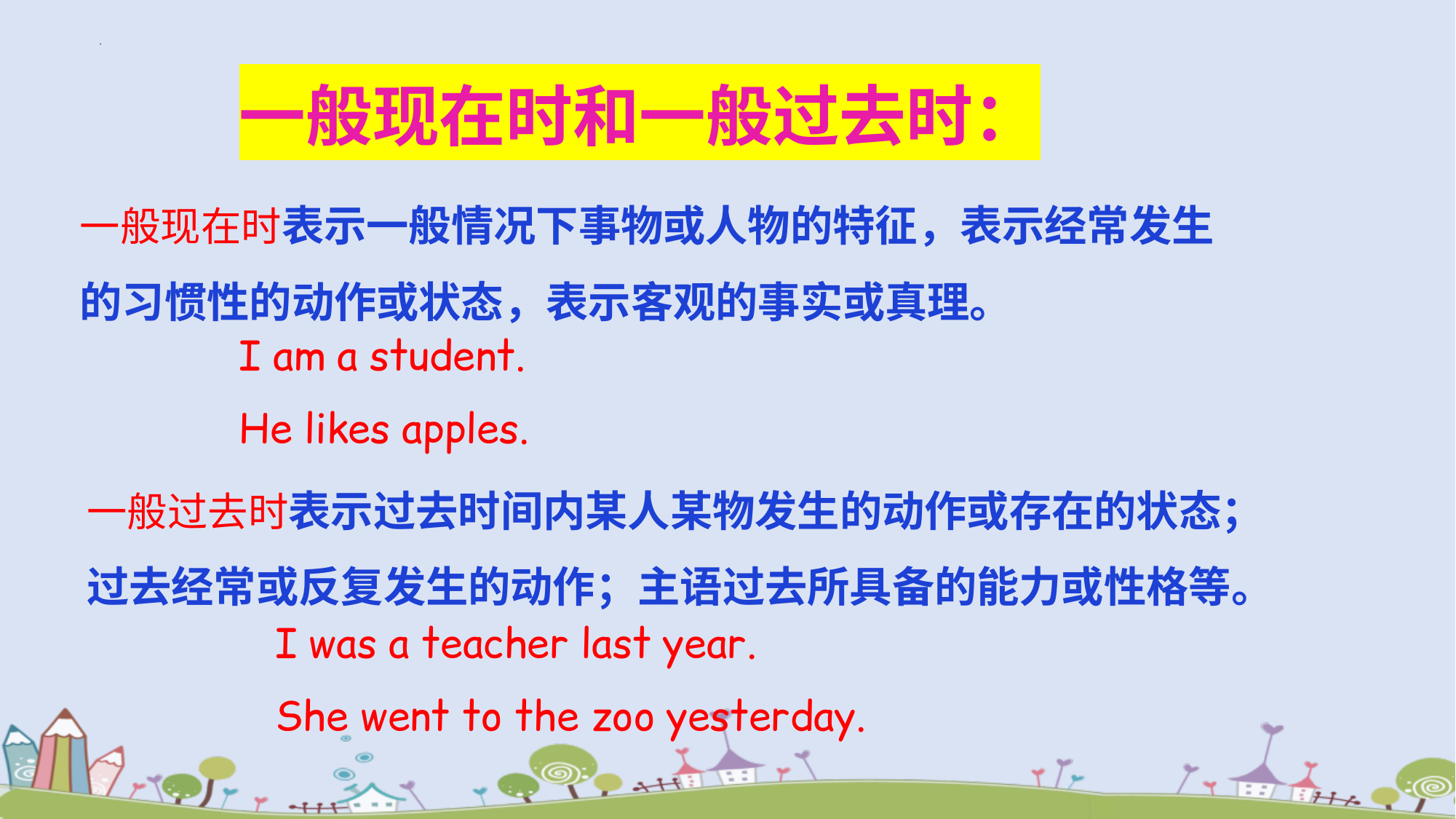

一般现在时和一般过去时：
一般现在时表示一般情况下事物或人物的特征，表示经常发生的习惯性的动作或状态，表示客观的事实或真理。
I am a student.
He likes apples.
一般过去时表示过去时间内某人某物发生的动作或存在的状态；过去经常或反复发生的动作；主语过去所具备的能力或性格等。
I was a teacher last year.
She went to the zoo yesterday.